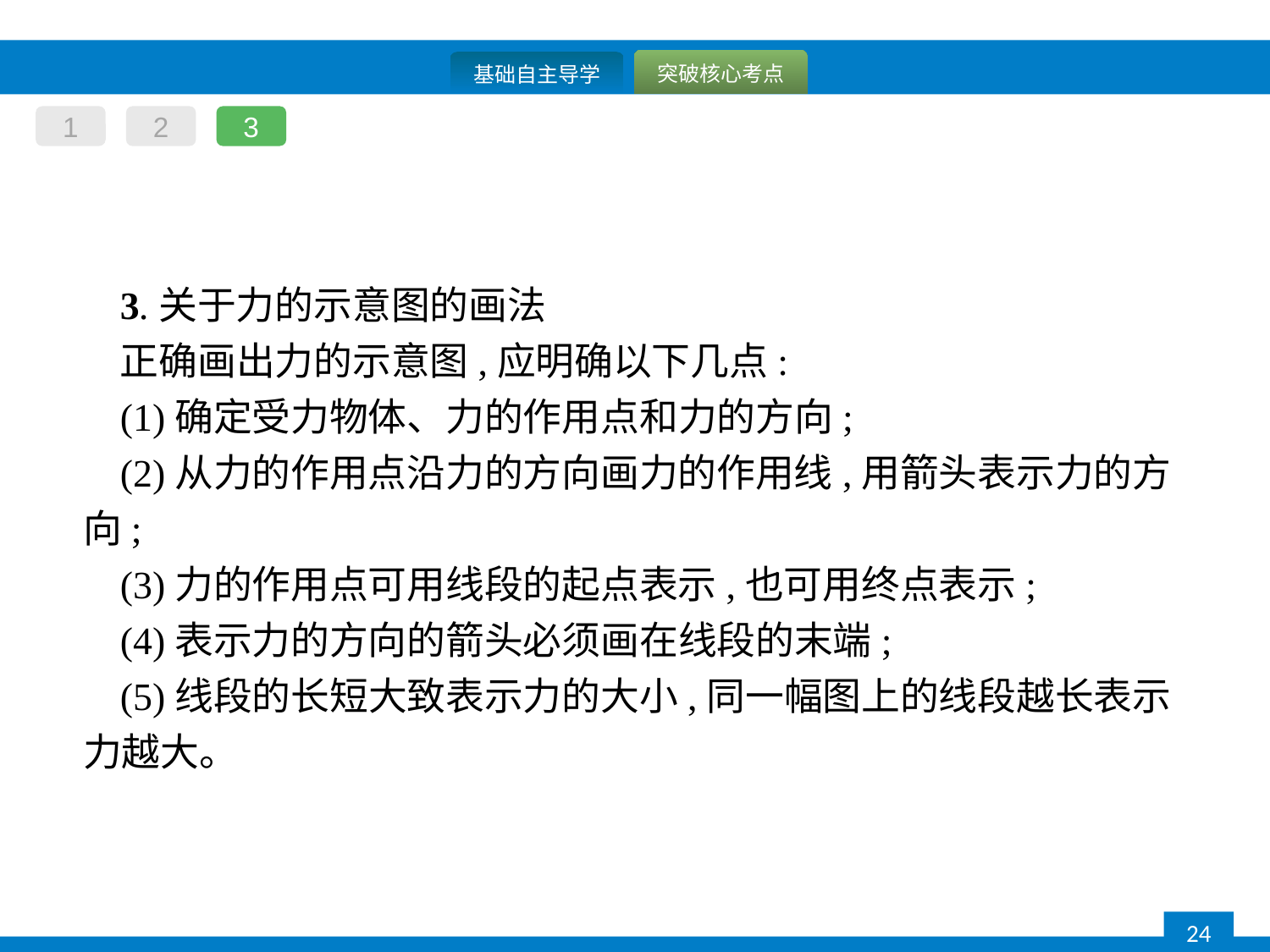

1
2
3
3.关于力的示意图的画法
正确画出力的示意图,应明确以下几点:
(1)确定受力物体、力的作用点和力的方向;
(2)从力的作用点沿力的方向画力的作用线,用箭头表示力的方向;
(3)力的作用点可用线段的起点表示,也可用终点表示;
(4)表示力的方向的箭头必须画在线段的末端;
(5)线段的长短大致表示力的大小,同一幅图上的线段越长表示力越大。